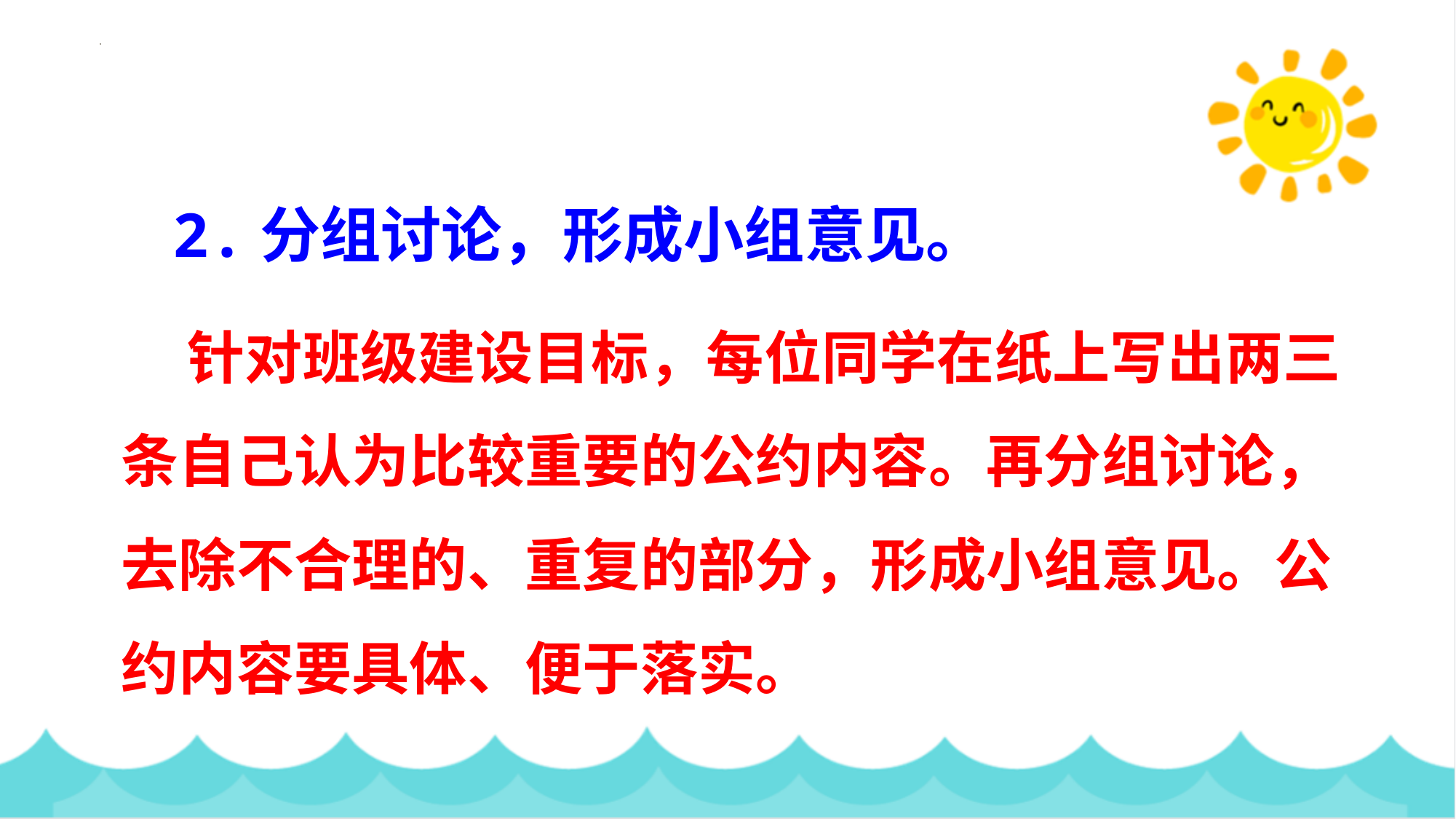

2.分组讨论，形成小组意见。
    针对班级建设目标，每位同学在纸上写出两三条自己认为比较重要的公约内容。再分组讨论，去除不合理的、重复的部分，形成小组意见。公约内容要具体、便于落实。